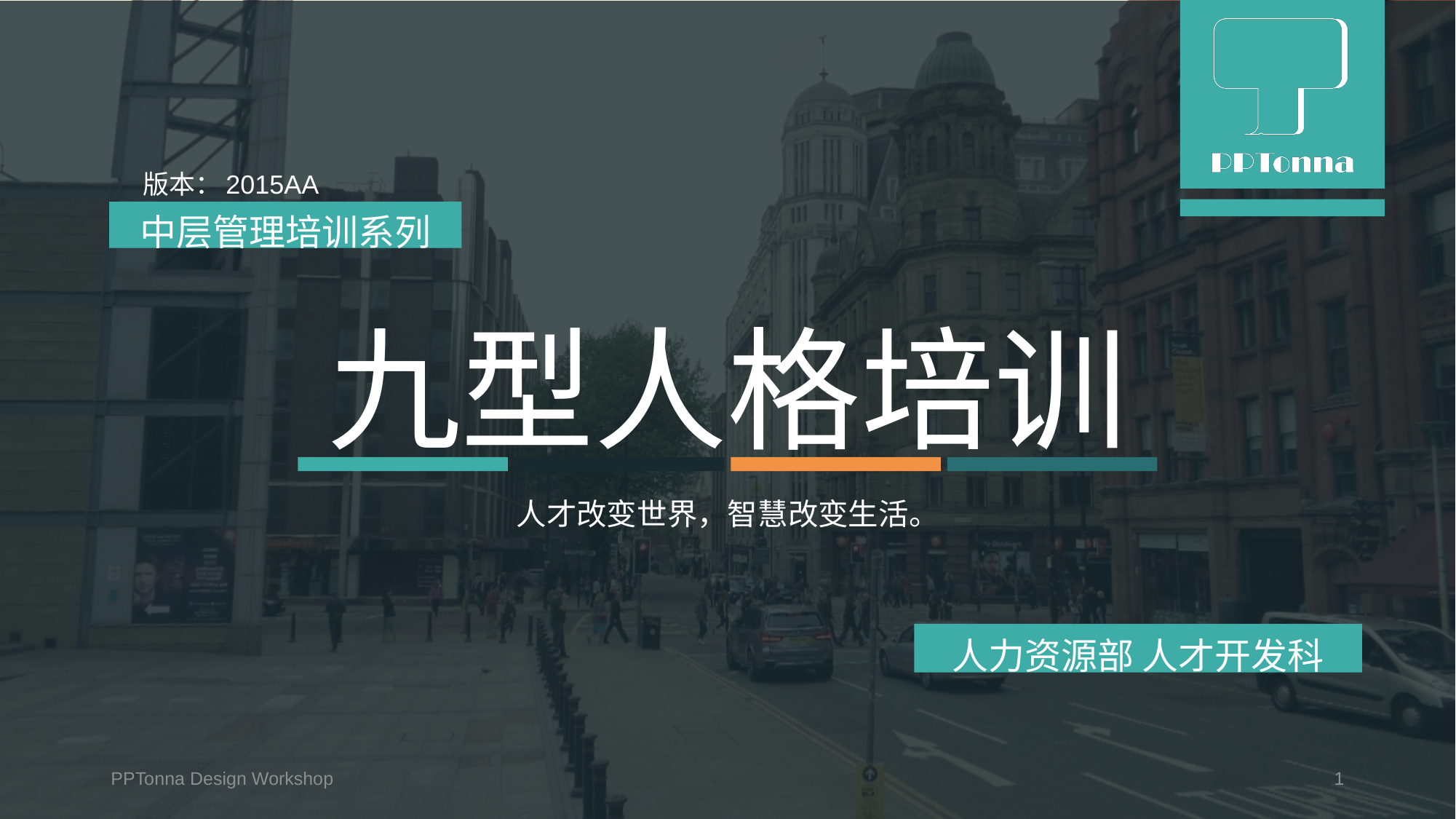

版本：2015AA
中层管理培训系列
# 九型人格培训
人才改变世界，智慧改变生活。
人力资源部 人才开发科
PPTonna Design Workshop
1